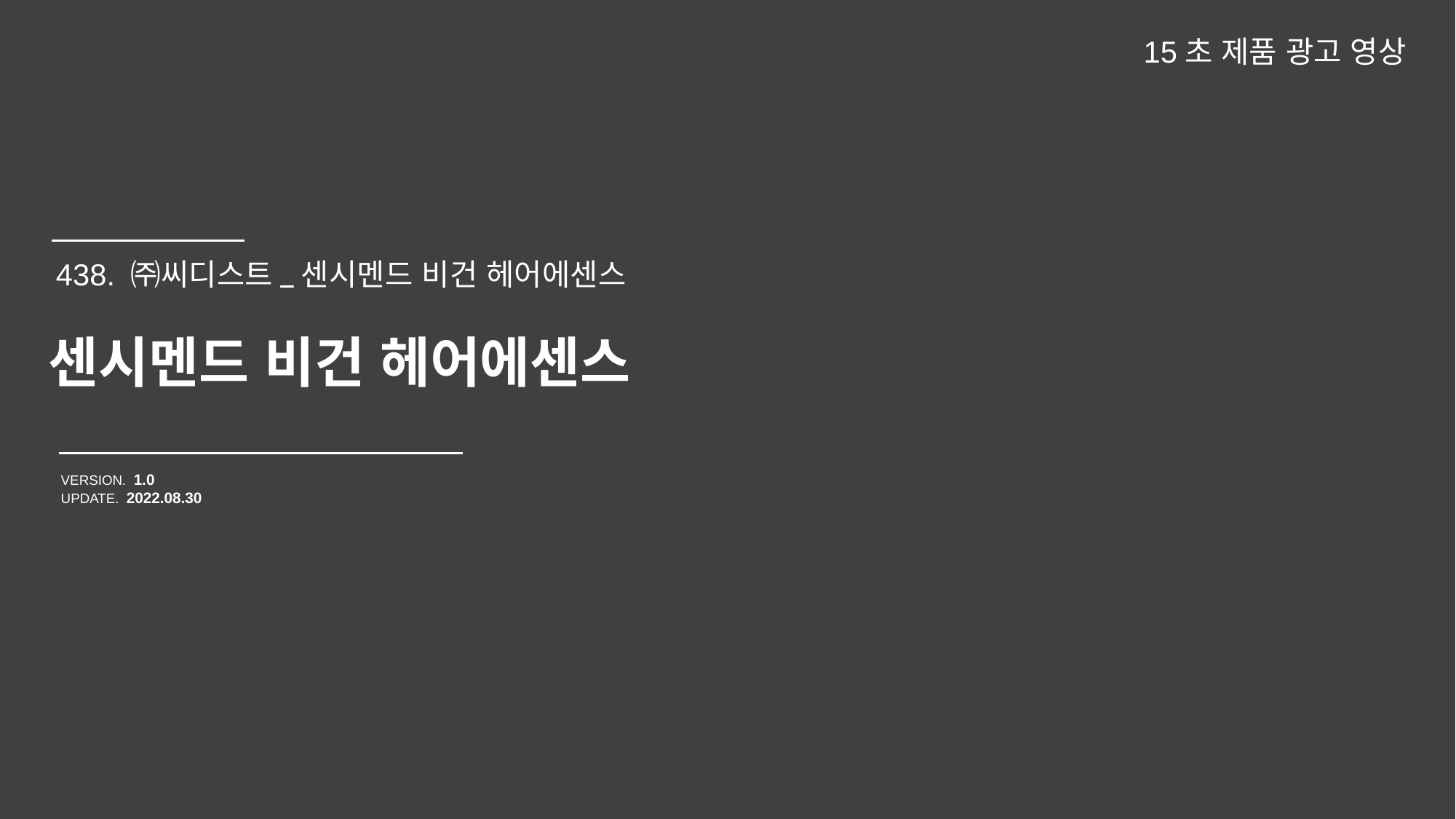

15초 제품 광고 영상
센시멘드 비건 헤어에센스
VERSION.  1.0
UPDATE.  2022.08.30

438. ㈜씨디스트_센시멘드 비건 헤어에센스